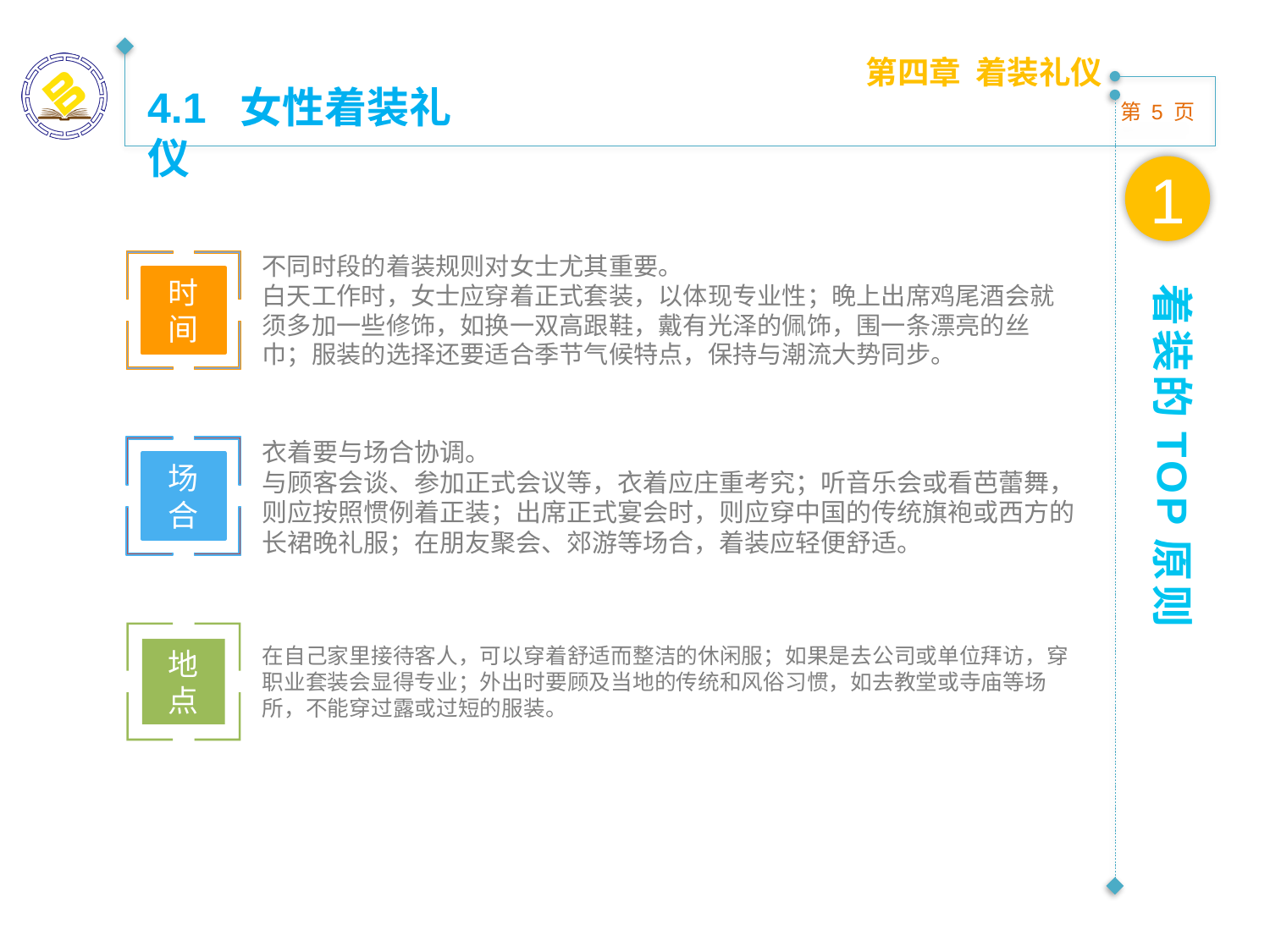

第四章  着装礼仪
4.1  女性着装礼仪
1
不同时段的着装规则对女士尤其重要。
白天工作时，女士应穿着正式套装，以体现专业性；晚上出席鸡尾酒会就须多加一些修饰，如换一双高跟鞋，戴有光泽的佩饰，围一条漂亮的丝巾；服装的选择还要适合季节气候特点，保持与潮流大势同步。

时间
着装的TOP原则
衣着要与场合协调。
与顾客会谈、参加正式会议等，衣着应庄重考究；听音乐会或看芭蕾舞，则应按照惯例着正装；出席正式宴会时，则应穿中国的传统旗袍或西方的长裙晚礼服；在朋友聚会、郊游等场合，着装应轻便舒适。

场合

地点
在自己家里接待客人，可以穿着舒适而整洁的休闲服；如果是去公司或单位拜访，穿职业套装会显得专业；外出时要顾及当地的传统和风俗习惯，如去教堂或寺庙等场所，不能穿过露或过短的服装。